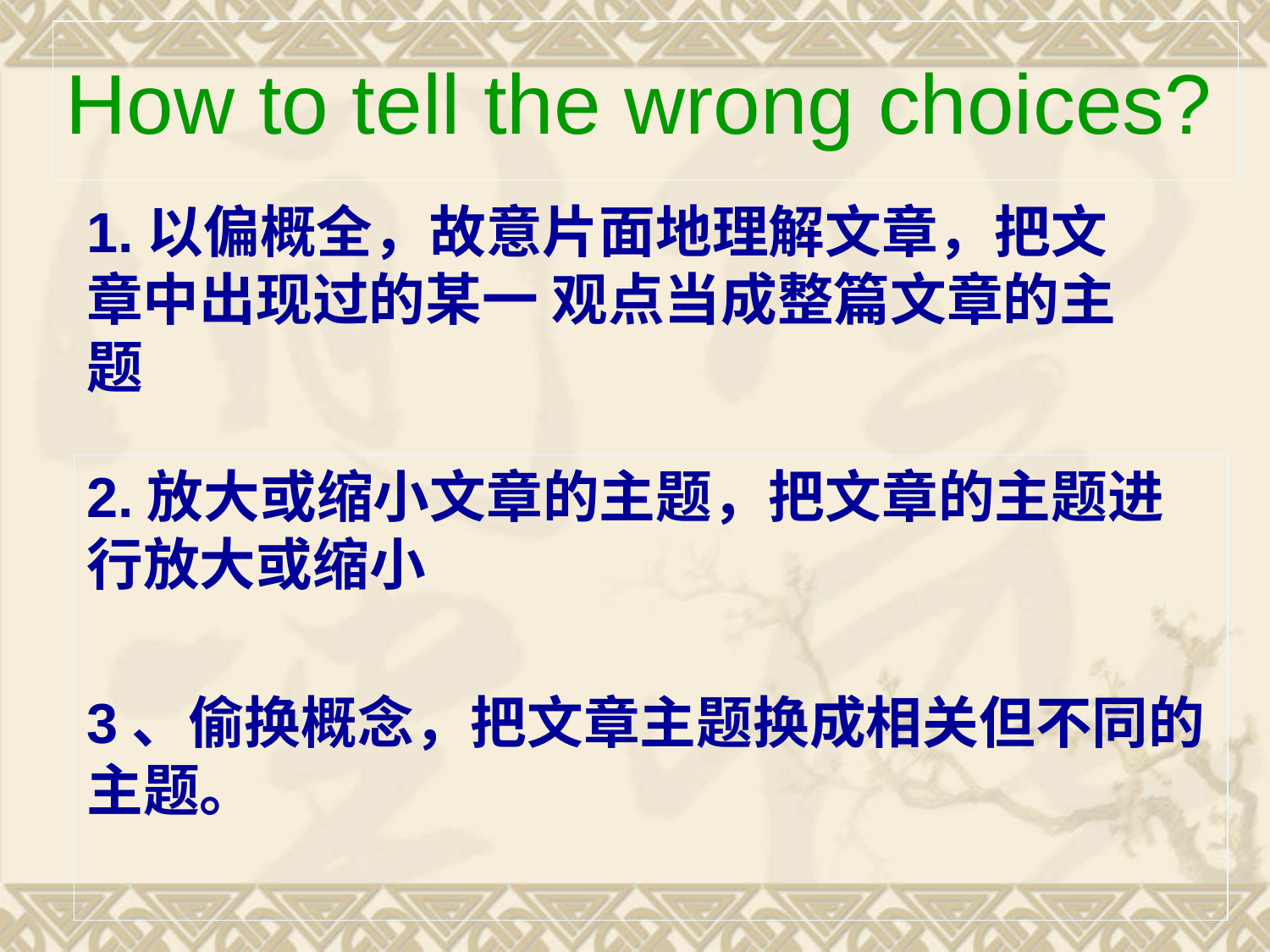

How to tell the wrong choices?
1.以偏概全，故意片面地理解文章，把文章中出现过的某一 观点当成整篇文章的主题
2.放大或缩小文章的主题，把文章的主题进行放大或缩小

3、偷换概念，把文章主题换成相关但不同的主题。